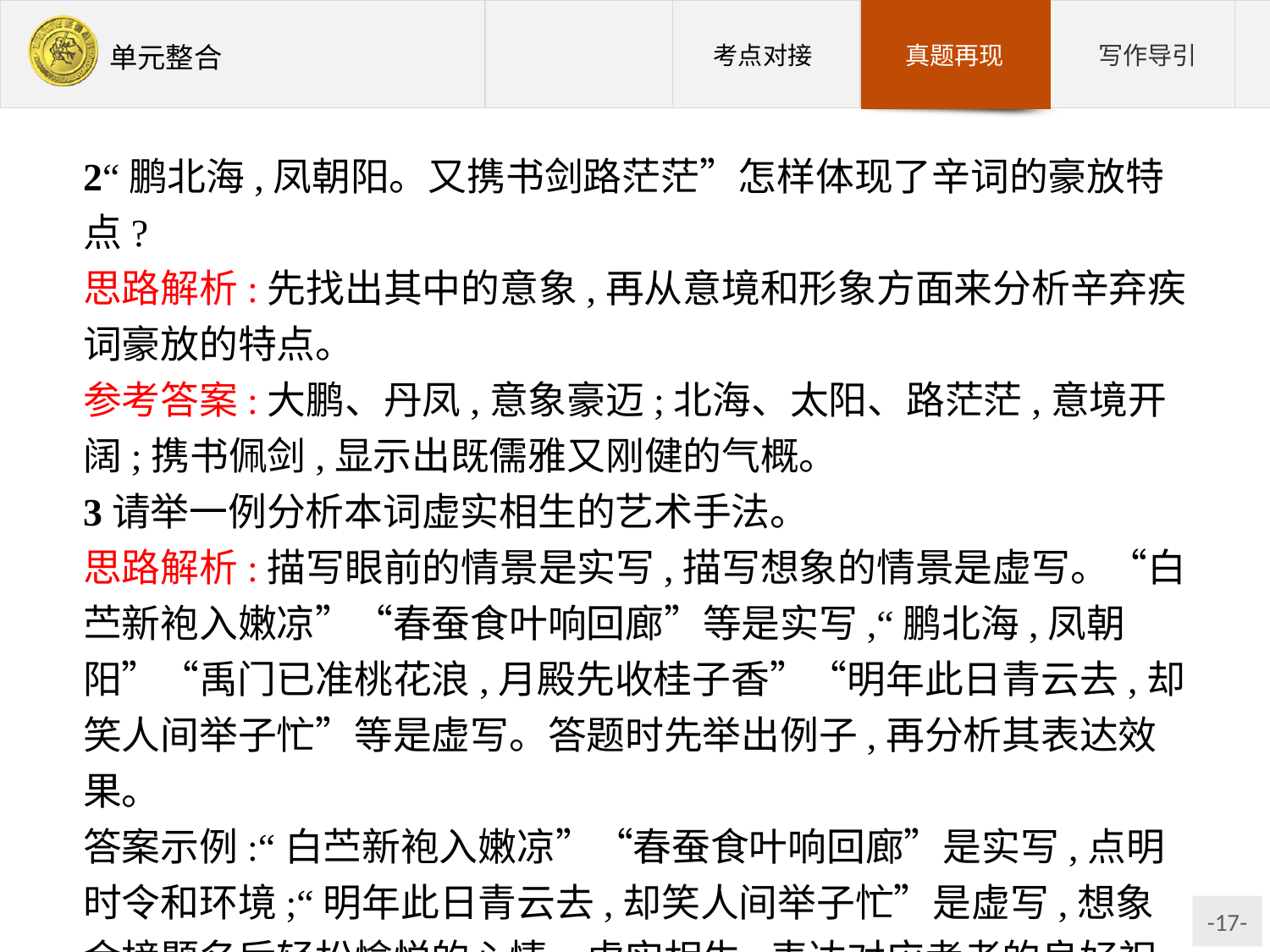

2“鹏北海,凤朝阳。又携书剑路茫茫”怎样体现了辛词的豪放特点?
思路解析:先找出其中的意象,再从意境和形象方面来分析辛弃疾词豪放的特点。
参考答案:大鹏、丹凤,意象豪迈;北海、太阳、路茫茫,意境开阔;携书佩剑,显示出既儒雅又刚健的气概。
3请举一例分析本词虚实相生的艺术手法。
思路解析:描写眼前的情景是实写,描写想象的情景是虚写。“白苎新袍入嫩凉”“春蚕食叶响回廊”等是实写,“鹏北海,凤朝阳”“禹门已准桃花浪,月殿先收桂子香”“明年此日青云去,却笑人间举子忙”等是虚写。答题时先举出例子,再分析其表达效果。
答案示例:“白苎新袍入嫩凉”“春蚕食叶响回廊”是实写,点明时令和环境;“明年此日青云去,却笑人间举子忙”是虚写,想象金榜题名后轻松愉悦的心情。虚实相生,表达对应考者的良好祝愿。